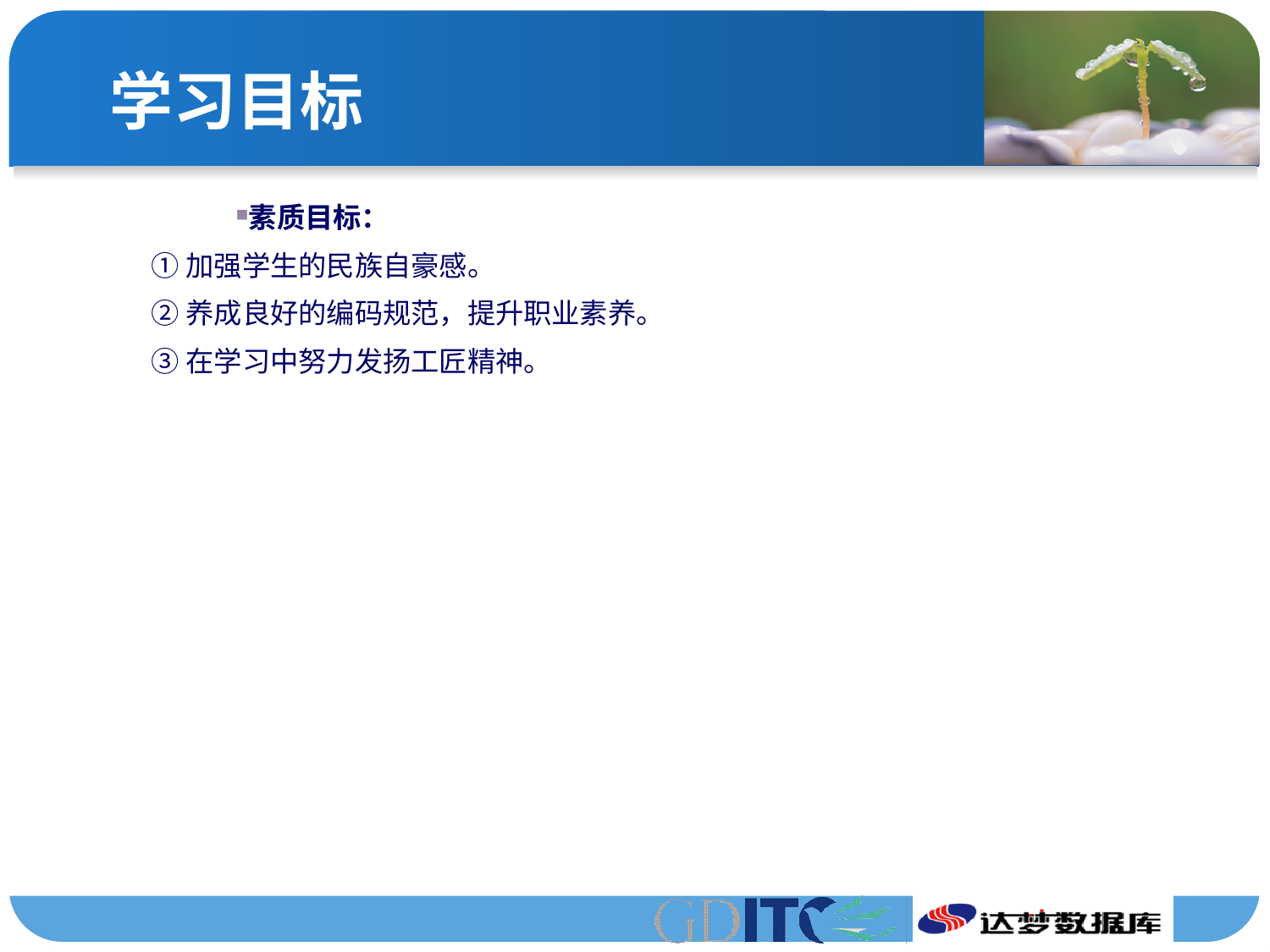

# 学习目标
素质目标：
①加强学生的民族自豪感。
②养成良好的编码规范，提升职业素养。
③在学习中努力发扬工匠精神。